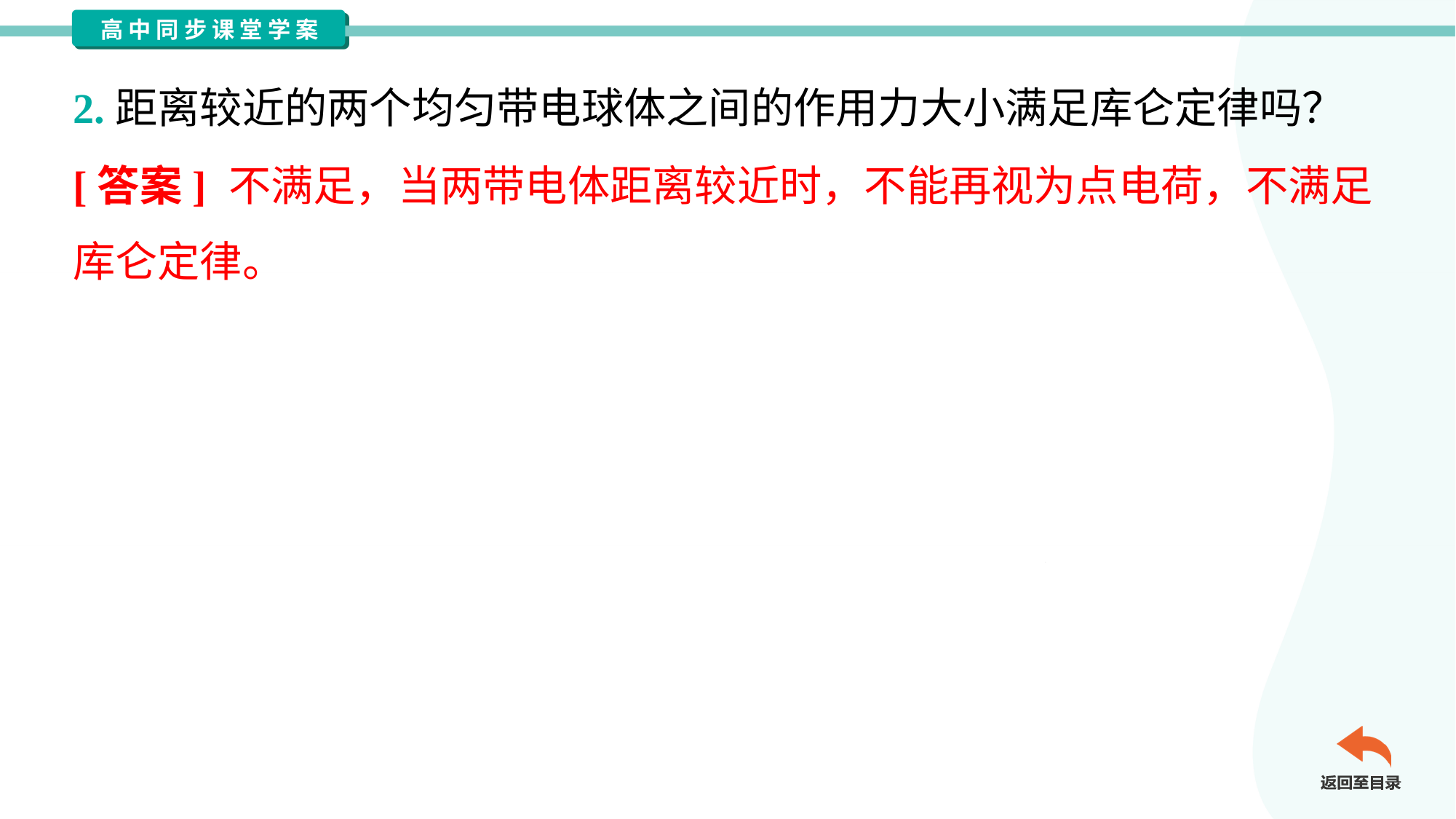

2.距离较近的两个均匀带电球体之间的作用力大小满足库仑定律吗？
[答案] 不满足，当两带电体距离较近时，不能再视为点电荷，不满足
库仑定律。